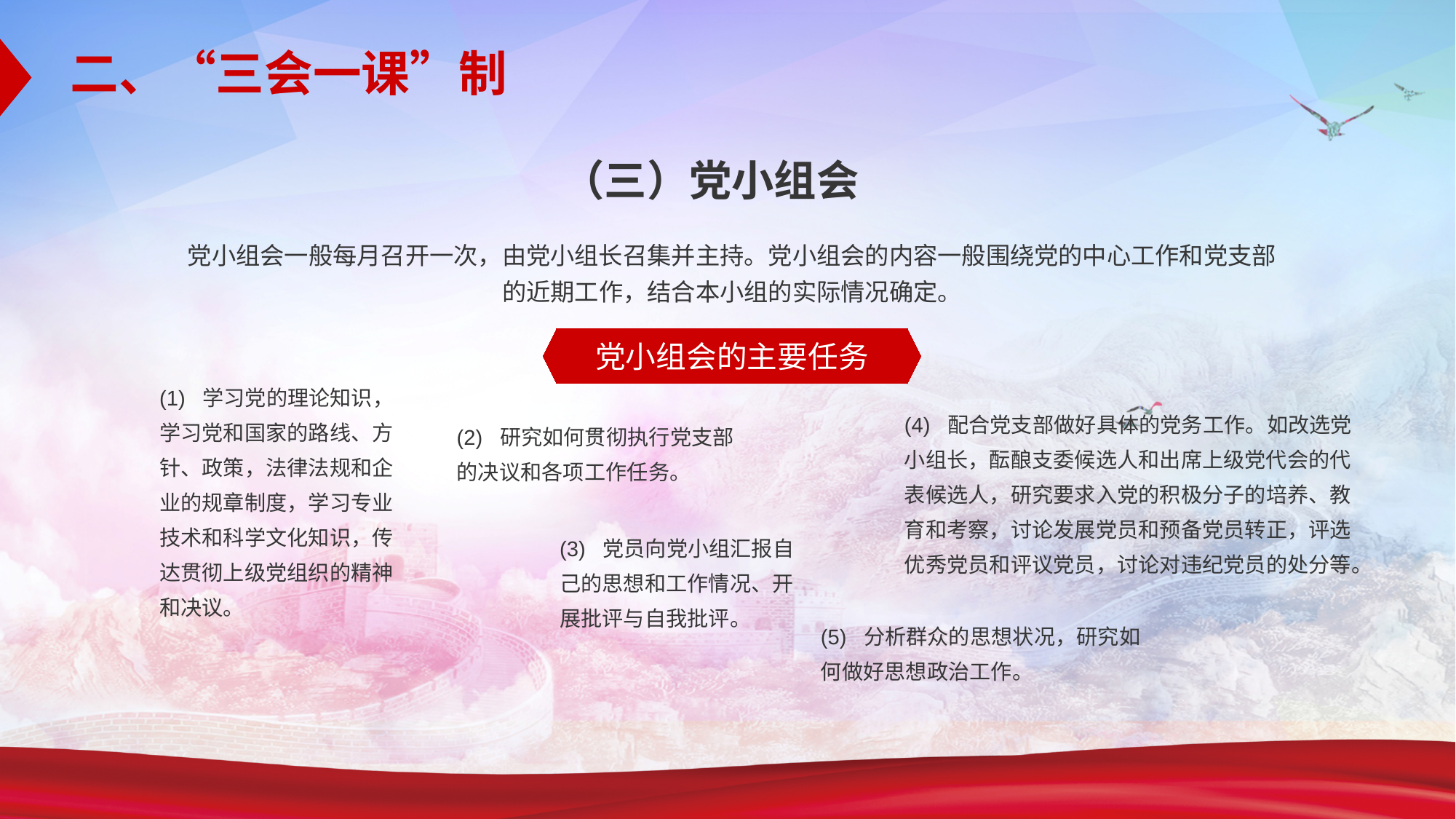

二、“三会一课”制

（三）党小组会
党小组会一般每月召开一次，由党小组长召集并主持。党小组会的内容一般围绕党的中心工作和党支部的近期工作，结合本小组的实际情况确定。
党小组会的主要任务
(1)  学习党的理论知识，学习党和国家的路线、方针、政策，法律法规和企业的规章制度，学习专业技术和科学文化知识，传达贯彻上级党组织的精神和决议。
(4)  配合党支部做好具体的党务工作。如改选党小组长，酝酿支委候选人和出席上级党代会的代表候选人，研究要求入党的积极分子的培养、教育和考察，讨论发展党员和预备党员转正，评选优秀党员和评议党员，讨论对违纪党员的处分等。
(2)  研究如何贯彻执行党支部的决议和各项工作任务。
(3)  党员向党小组汇报自己的思想和工作情况、开展批评与自我批评。
(5)  分析群众的思想状况，研究如何做好思想政治工作。